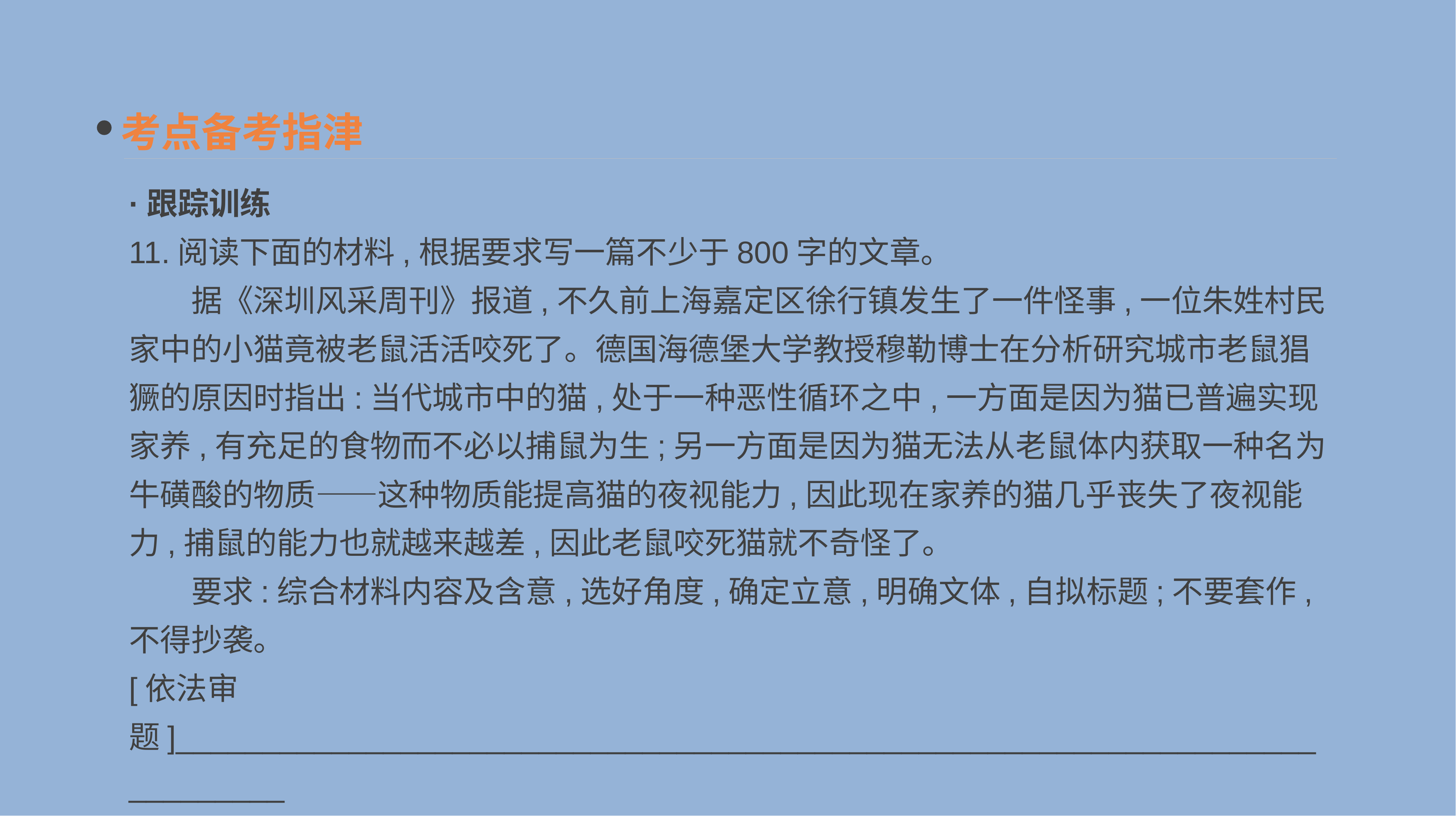

考点备考指津

·跟踪训练
11.阅读下面的材料,根据要求写一篇不少于800字的文章。
　　据《深圳风采周刊》报道,不久前上海嘉定区徐行镇发生了一件怪事,一位朱姓村民家中的小猫竟被老鼠活活咬死了。德国海德堡大学教授穆勒博士在分析研究城市老鼠猖獗的原因时指出:当代城市中的猫,处于一种恶性循环之中,一方面是因为猫已普遍实现家养,有充足的食物而不必以捕鼠为生;另一方面是因为猫无法从老鼠体内获取一种名为牛磺酸的物质——这种物质能提高猫的夜视能力,因此现在家养的猫几乎丧失了夜视能力,捕鼠的能力也就越来越差,因此老鼠咬死猫就不奇怪了。
　　要求:综合材料内容及含意,选好角度,确定立意,明确文体,自拟标题;不要套作,不得抄袭。
[依法审题]___________________________________________________________________________
_____________________________________________________________________________________